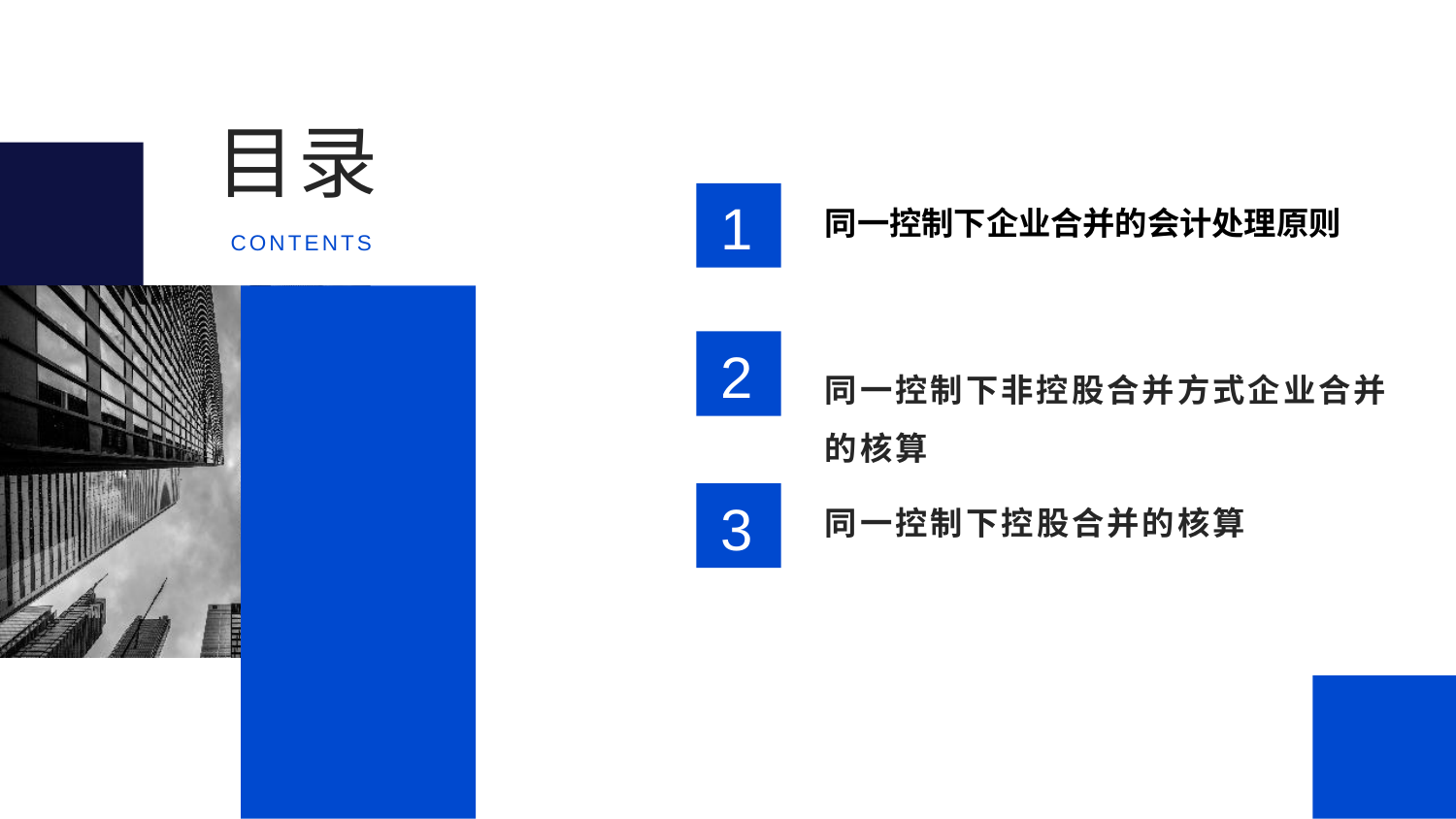

目录

1
同一控制下企业合并的会计处理原则
CONTENTS

2
同一控制下非控股合并方式企业合并的核算

3
同一控制下控股合并的核算
4